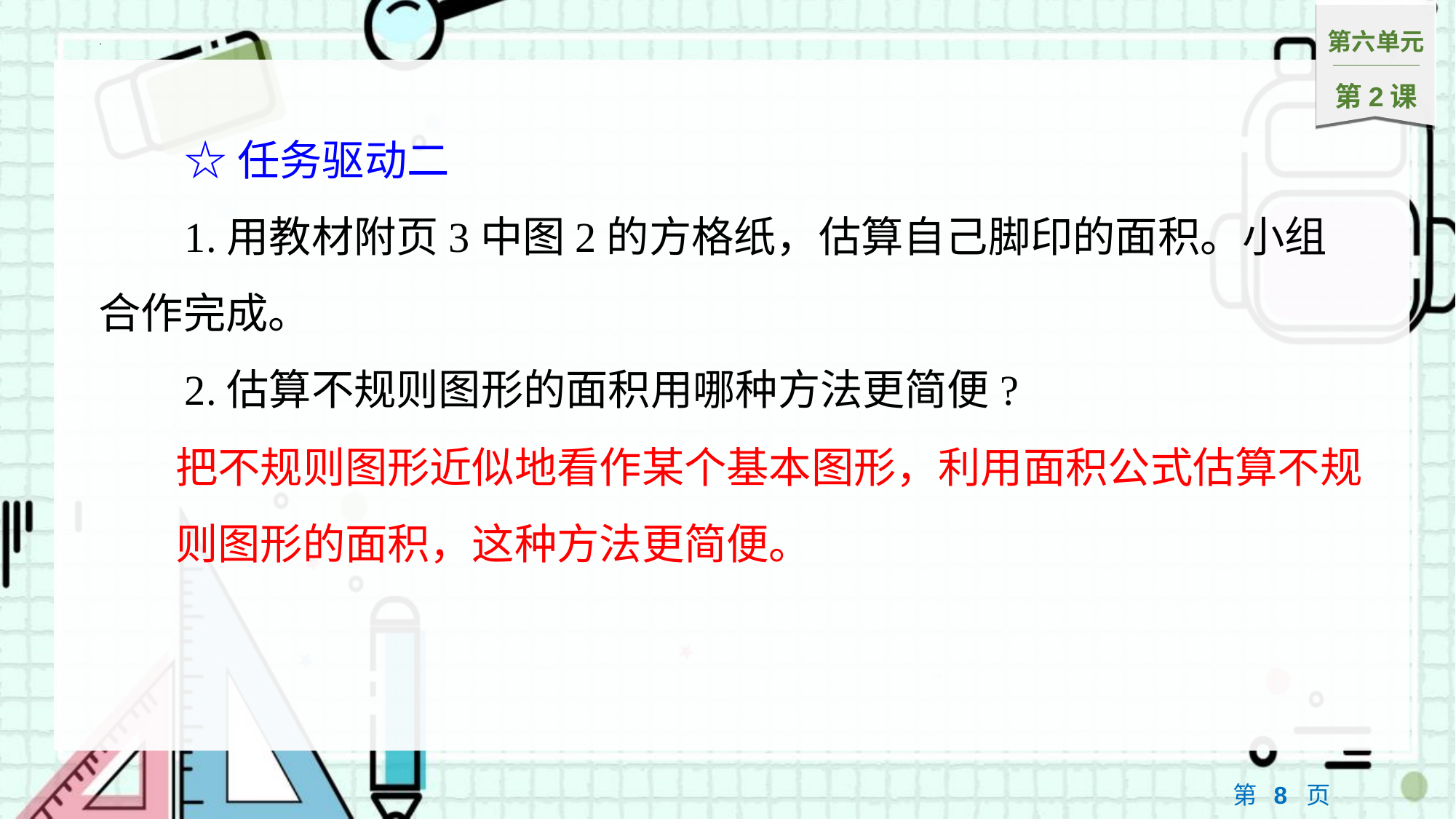

☆任务驱动二
1.用教材附页3中图2的方格纸，估算自己脚印的面积。小组合作完成。
2.估算不规则图形的面积用哪种方法更简便?

把不规则图形近似地看作某个基本图形，利用面积公式估算不规则图形的面积，这种方法更简便。